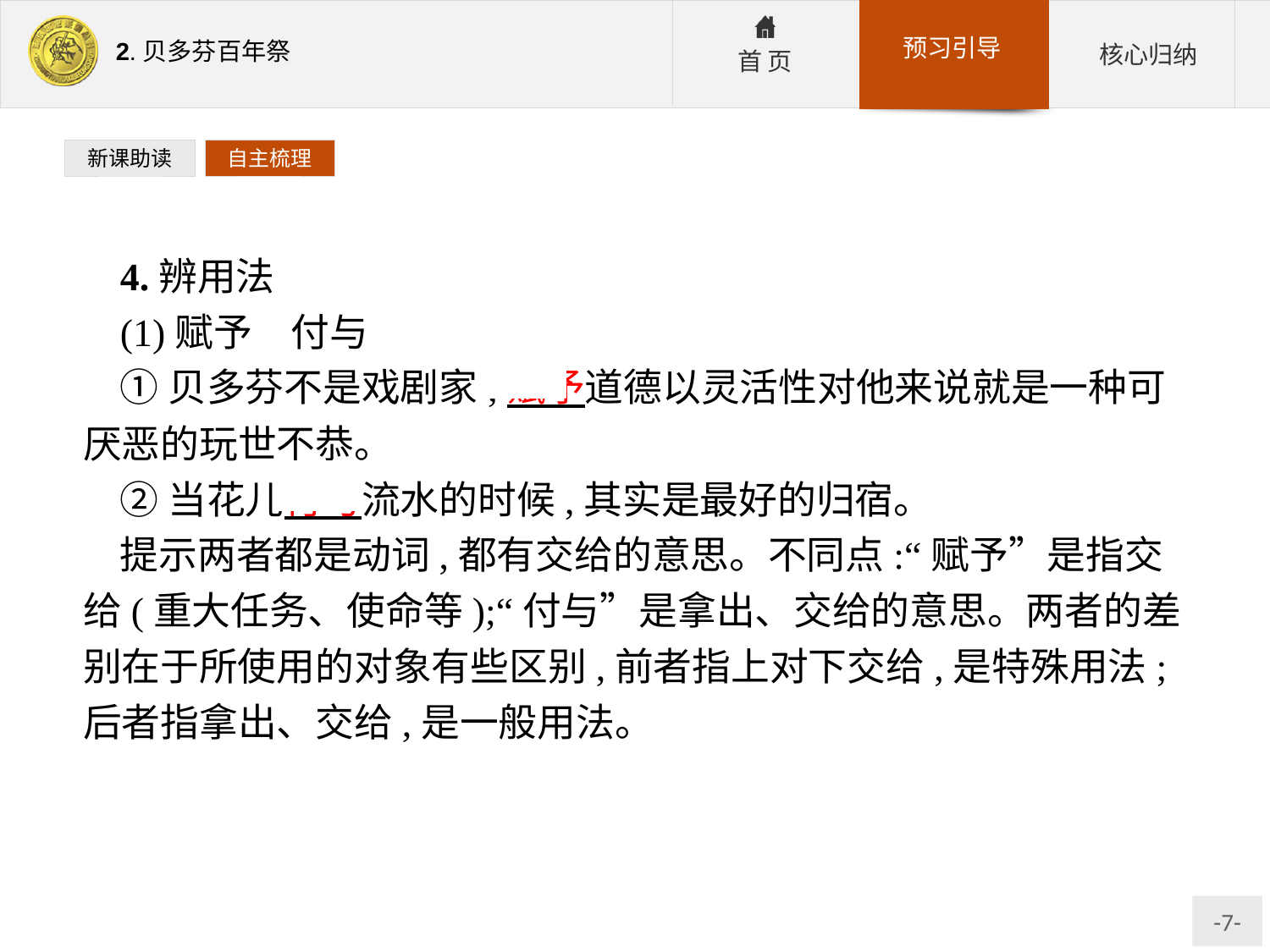

新课助读
自主梳理
4.辨用法
(1)赋予　付与
①贝多芬不是戏剧家;赋予道德以灵活性对他来说就是一种可厌恶的玩世不恭。
②当花儿付与流水的时候,其实是最好的归宿。
提示两者都是动词,都有交给的意思。不同点:“赋予”是指交给(重大任务、使命等);“付与”是拿出、交给的意思。两者的差别在于所使用的对象有些区别,前者指上对下交给,是特殊用法;后者指拿出、交给,是一般用法。